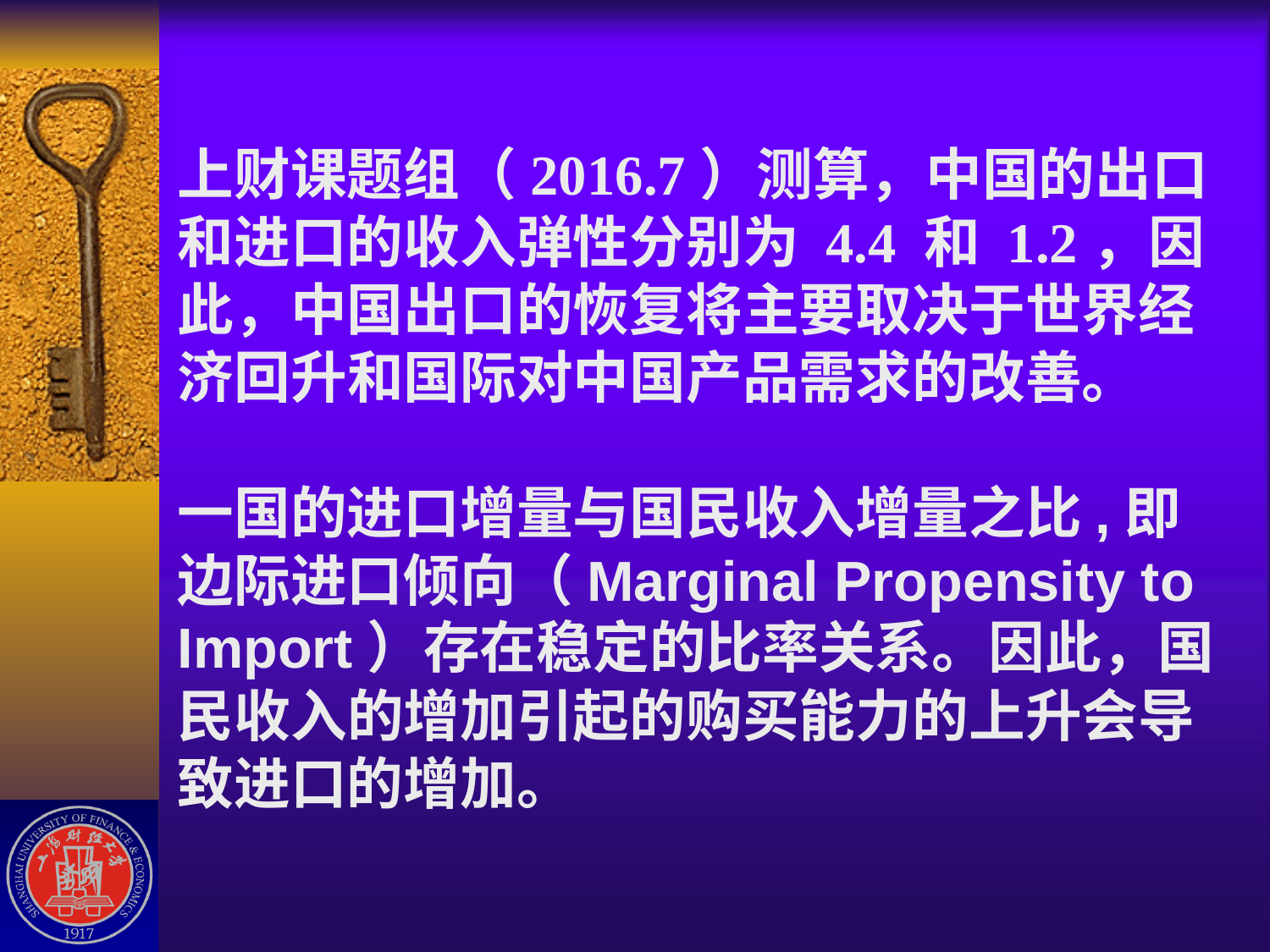

# 上财课题组（2016.7）测算，中国的出口和进口的收入弹性分别为 4.4 和 1.2，因此，中国出口的恢复将主要取决于世界经济回升和国际对中国产品需求的改善。 一国的进口增量与国民收入增量之比,即边际进口倾向（Marginal Propensity to Import）存在稳定的比率关系。因此，国民收入的增加引起的购买能力的上升会导致进口的增加。